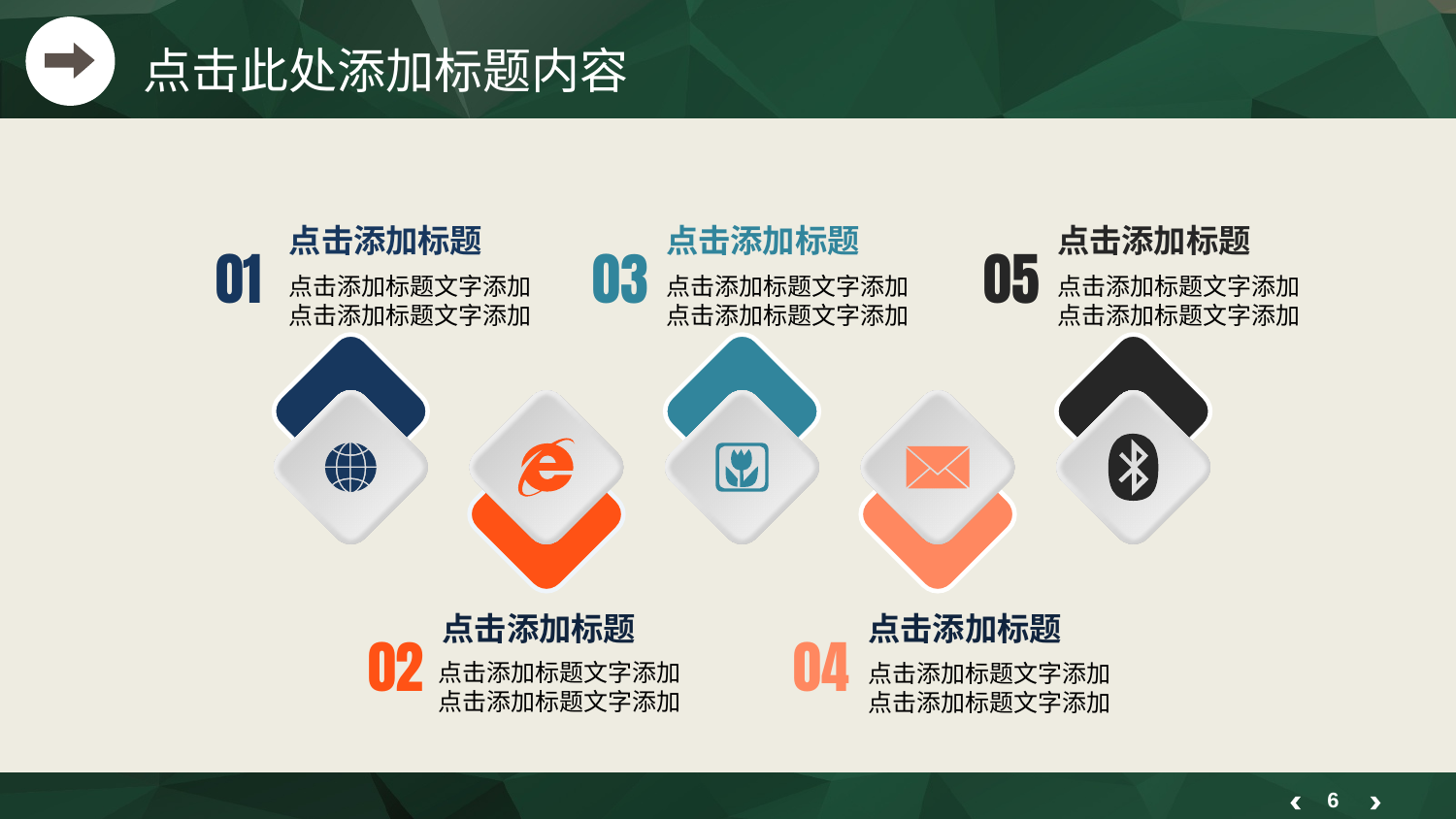

点击此处添加标题内容
点击添加标题
01
点击添加标题文字添加
点击添加标题文字添加
点击添加标题
03
点击添加标题文字添加
点击添加标题文字添加
点击添加标题
05
点击添加标题文字添加
点击添加标题文字添加

点击添加标题
02
点击添加标题文字添加
点击添加标题文字添加
点击添加标题
04
点击添加标题文字添加
点击添加标题文字添加